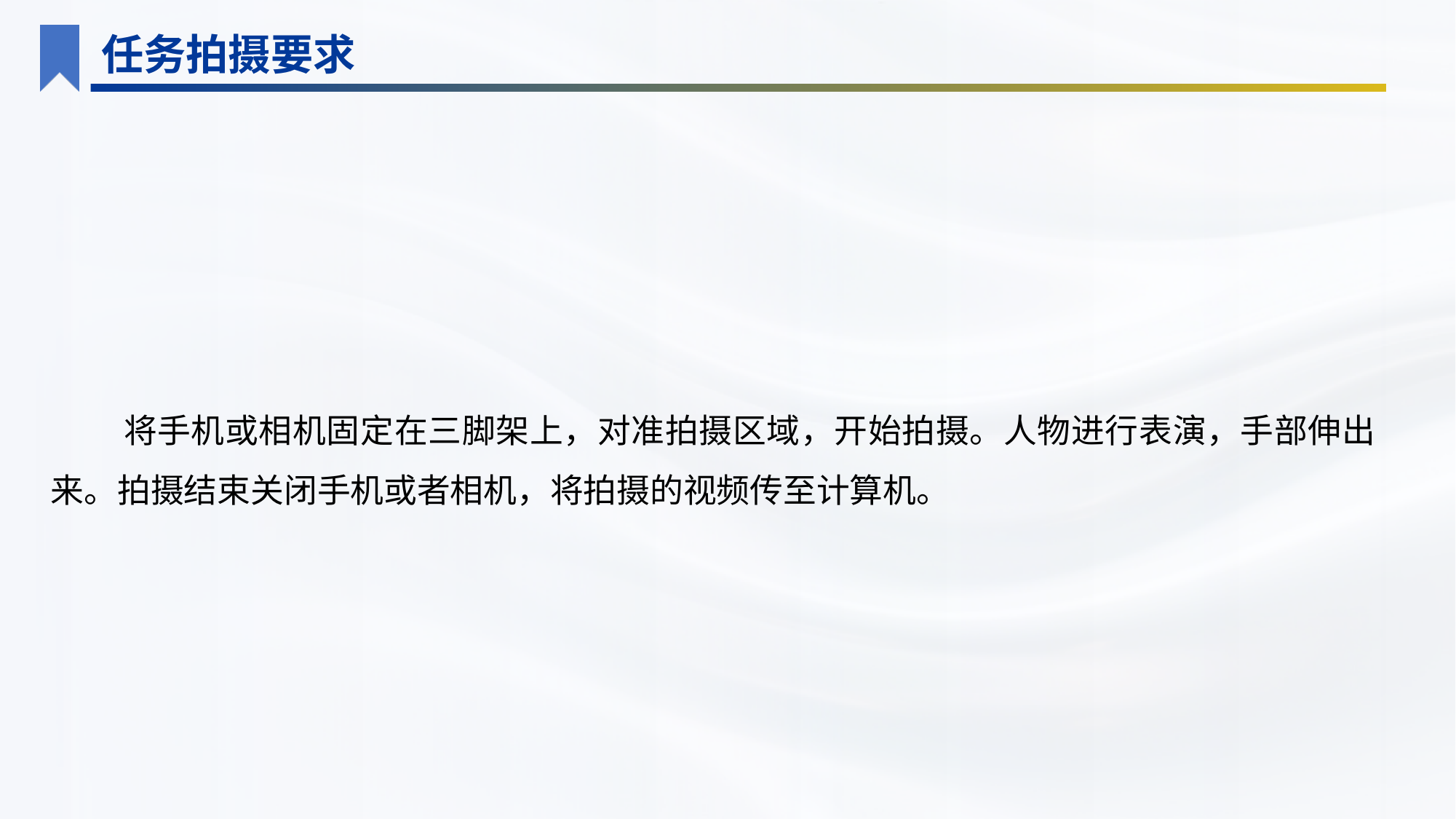

任务拍摄要求
将手机或相机固定在三脚架上，对准拍摄区域，开始拍摄。人物进行表演，手部伸出来。拍摄结束关闭手机或者相机，将拍摄的视频传至计算机。